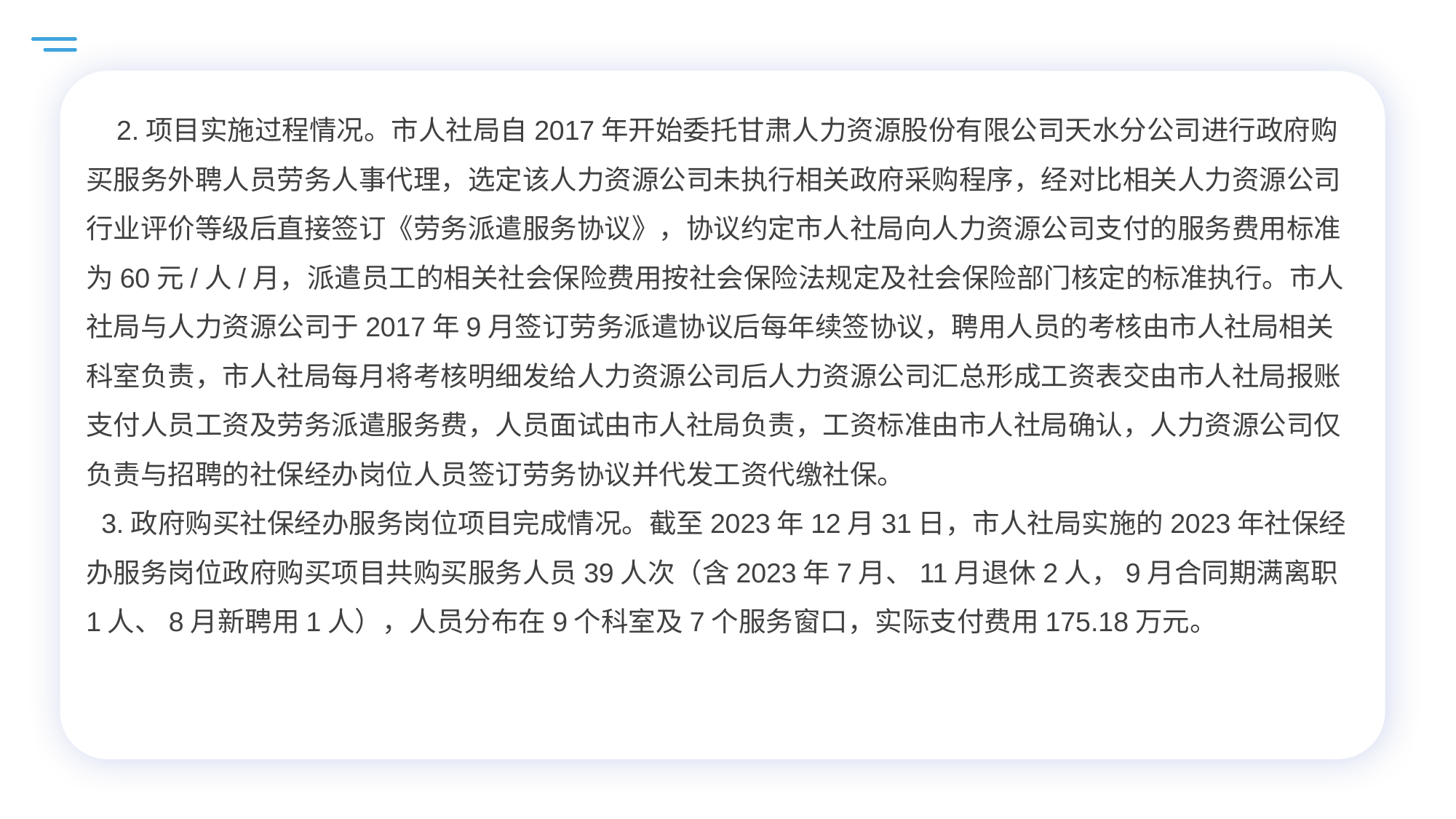

2.项目实施过程情况。市人社局自2017年开始委托甘肃人力资源股份有限公司天水分公司进行政府购买服务外聘人员劳务人事代理，选定该人力资源公司未执行相关政府采购程序，经对比相关人力资源公司行业评价等级后直接签订《劳务派遣服务协议》，协议约定市人社局向人力资源公司支付的服务费用标准为60元/人/月，派遣员工的相关社会保险费用按社会保险法规定及社会保险部门核定的标准执行。市人社局与人力资源公司于2017年9月签订劳务派遣协议后每年续签协议，聘用人员的考核由市人社局相关科室负责，市人社局每月将考核明细发给人力资源公司后人力资源公司汇总形成工资表交由市人社局报账支付人员工资及劳务派遣服务费，人员面试由市人社局负责，工资标准由市人社局确认，人力资源公司仅负责与招聘的社保经办岗位人员签订劳务协议并代发工资代缴社保。
  3.政府购买社保经办服务岗位项目完成情况。截至2023年12月31日，市人社局实施的2023年社保经办服务岗位政府购买项目共购买服务人员39人次（含2023年7月、11月退休2人，9月合同期满离职1人、8月新聘用1人），人员分布在9个科室及7个服务窗口，实际支付费用175.18万元。